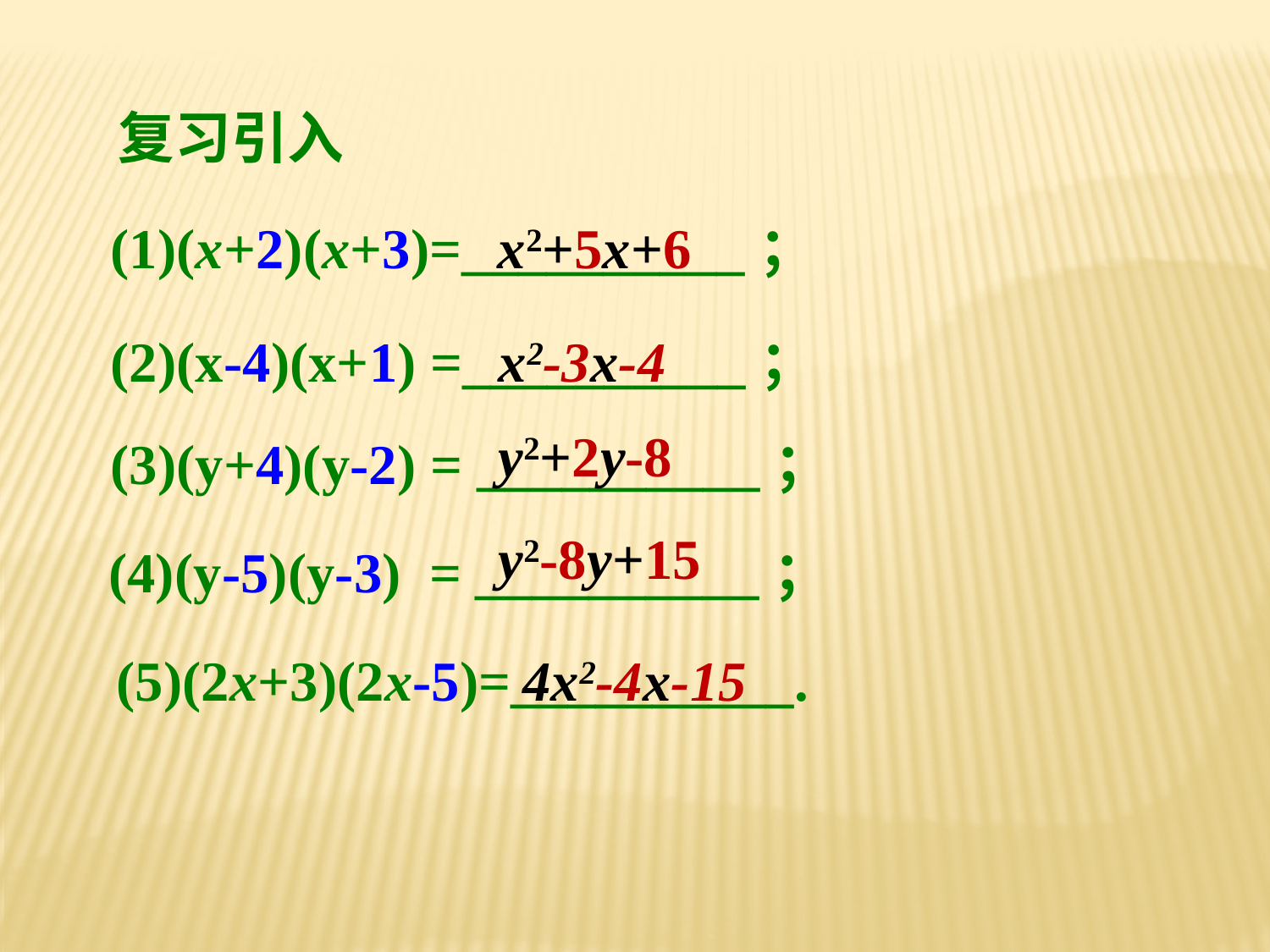

复习引入
(1)(x+2)(x+3)=__________；
x2+5x+6
(2)(x-4)(x+1) =__________；
x2-3x-4
y2+2y-8
(3)(y+4)(y-2) = __________；
y2-8y+15
(4)(y-5)(y-3)  = __________；
(5)(2x+3)(2x-5)=__________.

4x2-4x-15